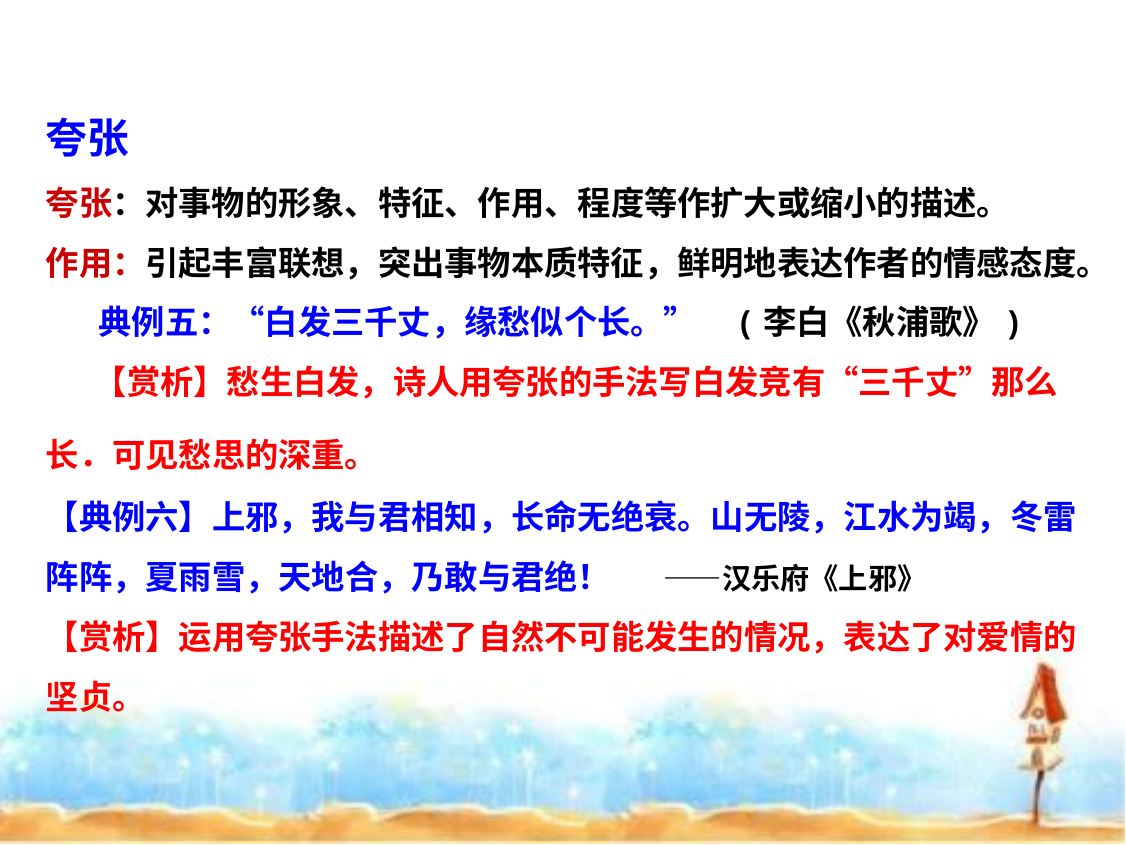

夸张
夸张：对事物的形象、特征、作用、程度等作扩大或缩小的描述。
作用：引起丰富联想，突出事物本质特征，鲜明地表达作者的情感态度。
      典例五：“白发三千丈，缘愁似个长。”    (李白《秋浦歌》)
　  【赏析】愁生白发，诗人用夸张的手法写白发竞有“三千丈”那么长．可见愁思的深重。
【典例六】上邪，我与君相知，长命无绝衰。山无陵，江水为竭，冬雷阵阵，夏雨雪，天地合，乃敢与君绝！       ——汉乐府《上邪》
【赏析】运用夸张手法描述了自然不可能发生的情况，表达了对爱情的坚贞。